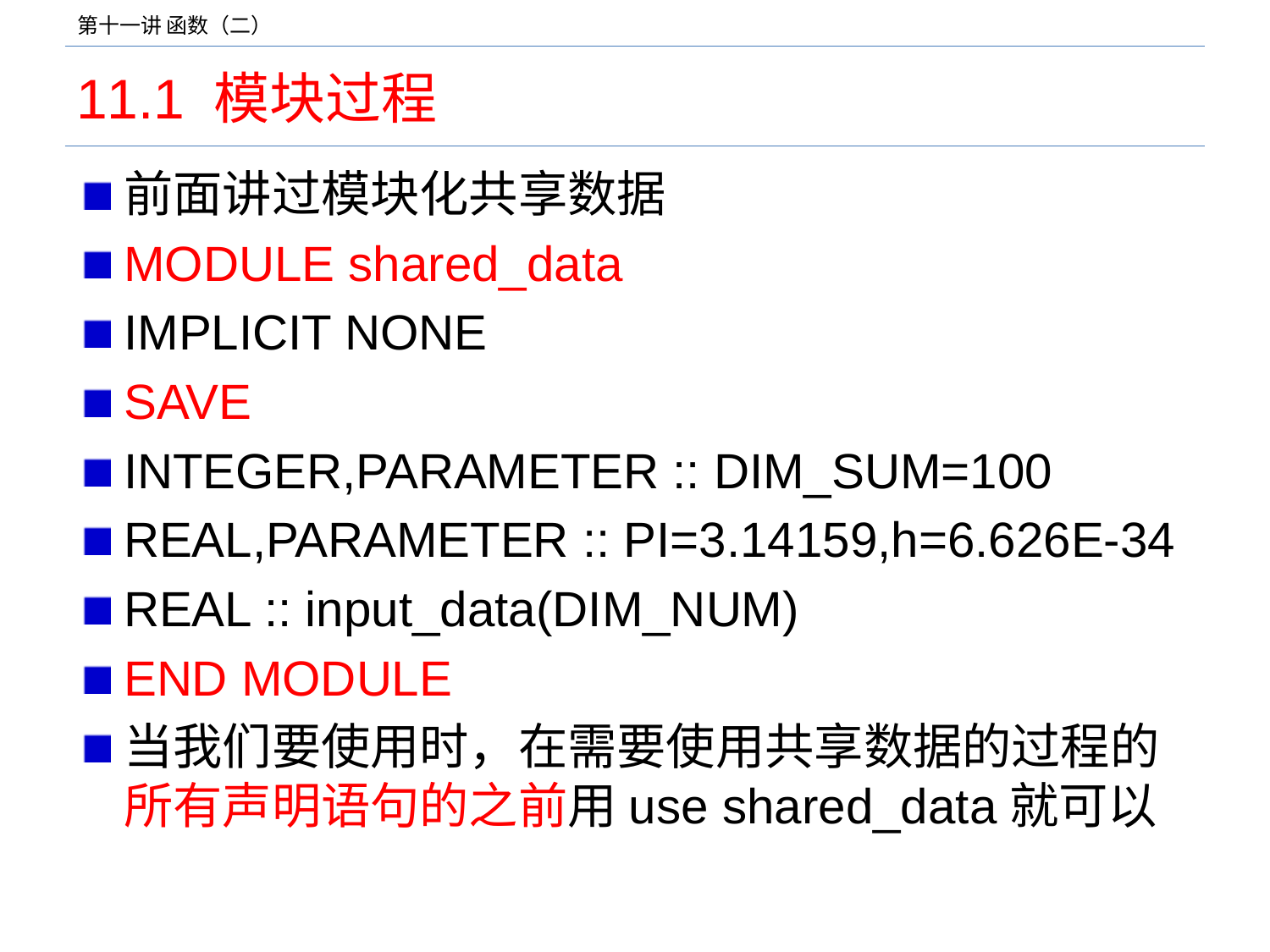

# 11.1 模块过程
前面讲过模块化共享数据
MODULE shared_data
IMPLICIT NONE
SAVE
INTEGER,PARAMETER :: DIM_SUM=100
REAL,PARAMETER :: PI=3.14159,h=6.626E-34
REAL :: input_data(DIM_NUM)
END MODULE
当我们要使用时，在需要使用共享数据的过程的所有声明语句的之前用use shared_data就可以